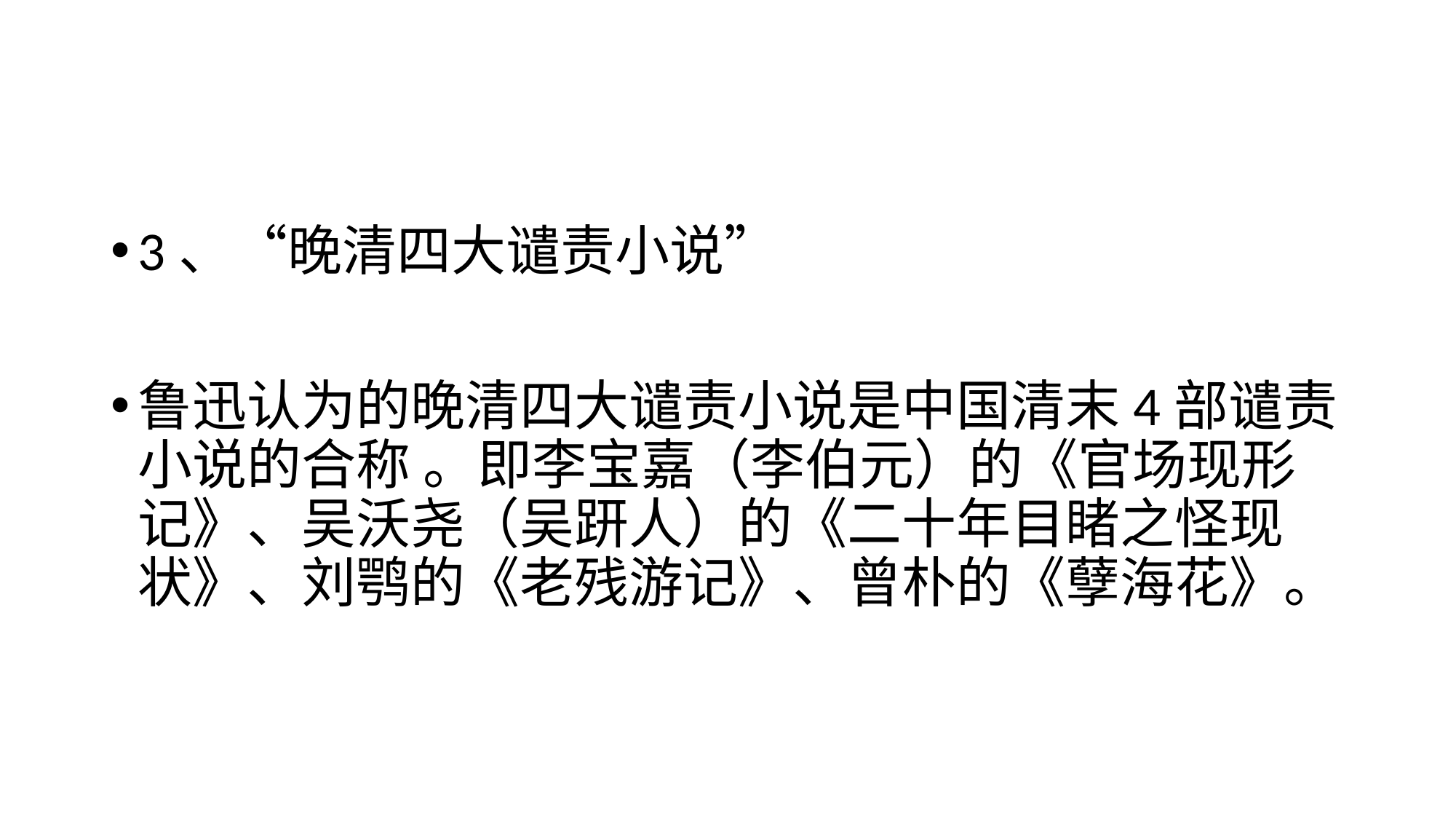

3、“晚清四大谴责小说”

鲁迅认为的晚清四大谴责小说是中国清末4部谴责小说的合称 。即李宝嘉（李伯元）的《官场现形记》、吴沃尧（吴趼人）的《二十年目睹之怪现状》、刘鹗的《老残游记》、曾朴的《孽海花》。